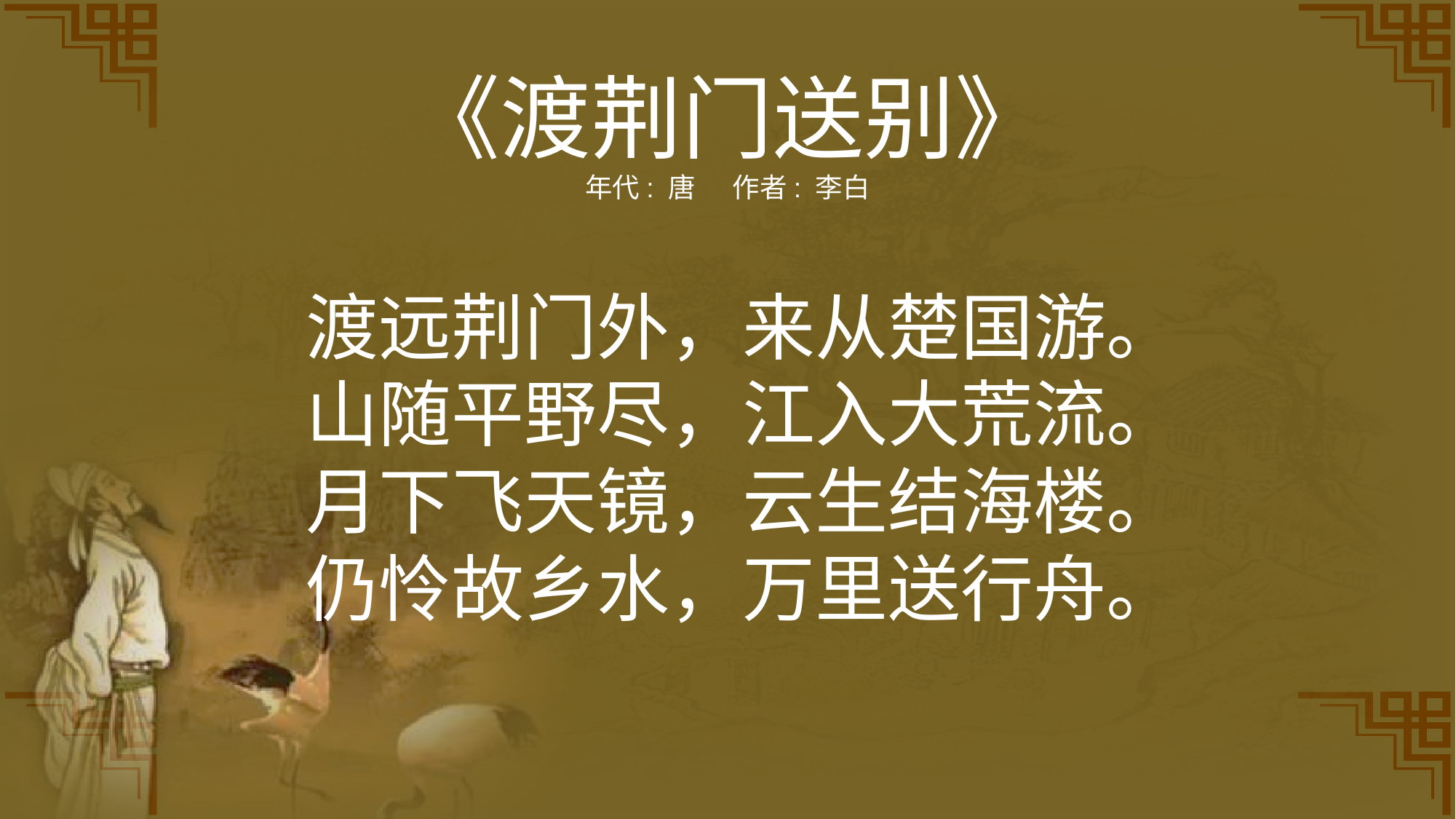

《渡荆门送别》
年代: 唐      作者: 李白
渡远荆门外，来从楚国游。
山随平野尽，江入大荒流。
月下飞天镜，云生结海楼。
仍怜故乡水，万里送行舟。
.